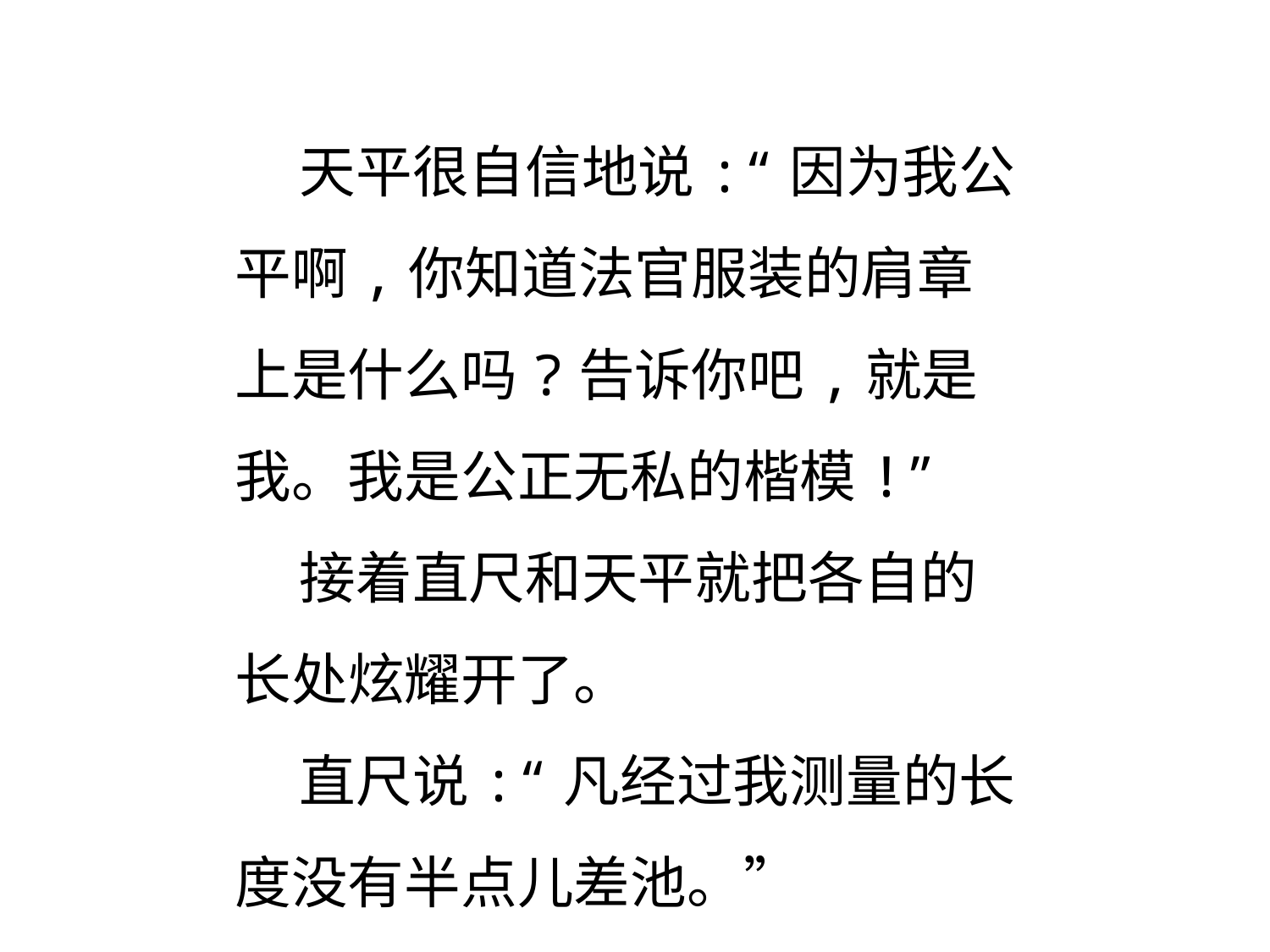

天平很自信地说:“因为我公平啊,你知道法官服装的肩章上是什么吗?告诉你吧,就是我。我是公正无私的楷模!”
    接着直尺和天平就把各自的长处炫耀开了。
    直尺说:“凡经过我测量的长度没有半点儿差池。”